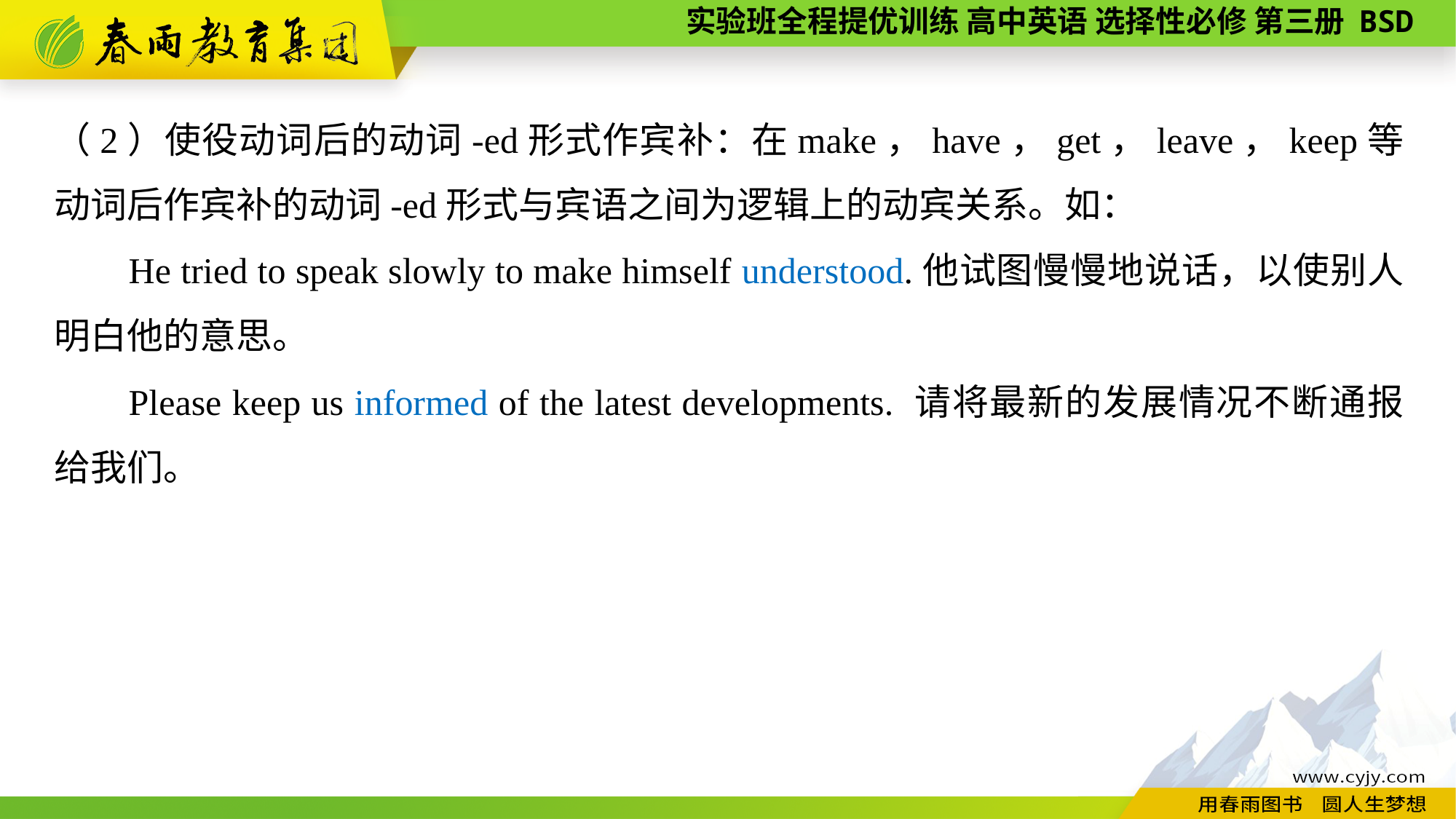

（2）使役动词后的动词-ed形式作宾补：在make，have，get，leave，keep等动词后作宾补的动词-ed形式与宾语之间为逻辑上的动宾关系。如：
He tried to speak slowly to make himself understood.他试图慢慢地说话，以使别人明白他的意思。
Please keep us informed of the latest developments. 请将最新的发展情况不断通报给我们。